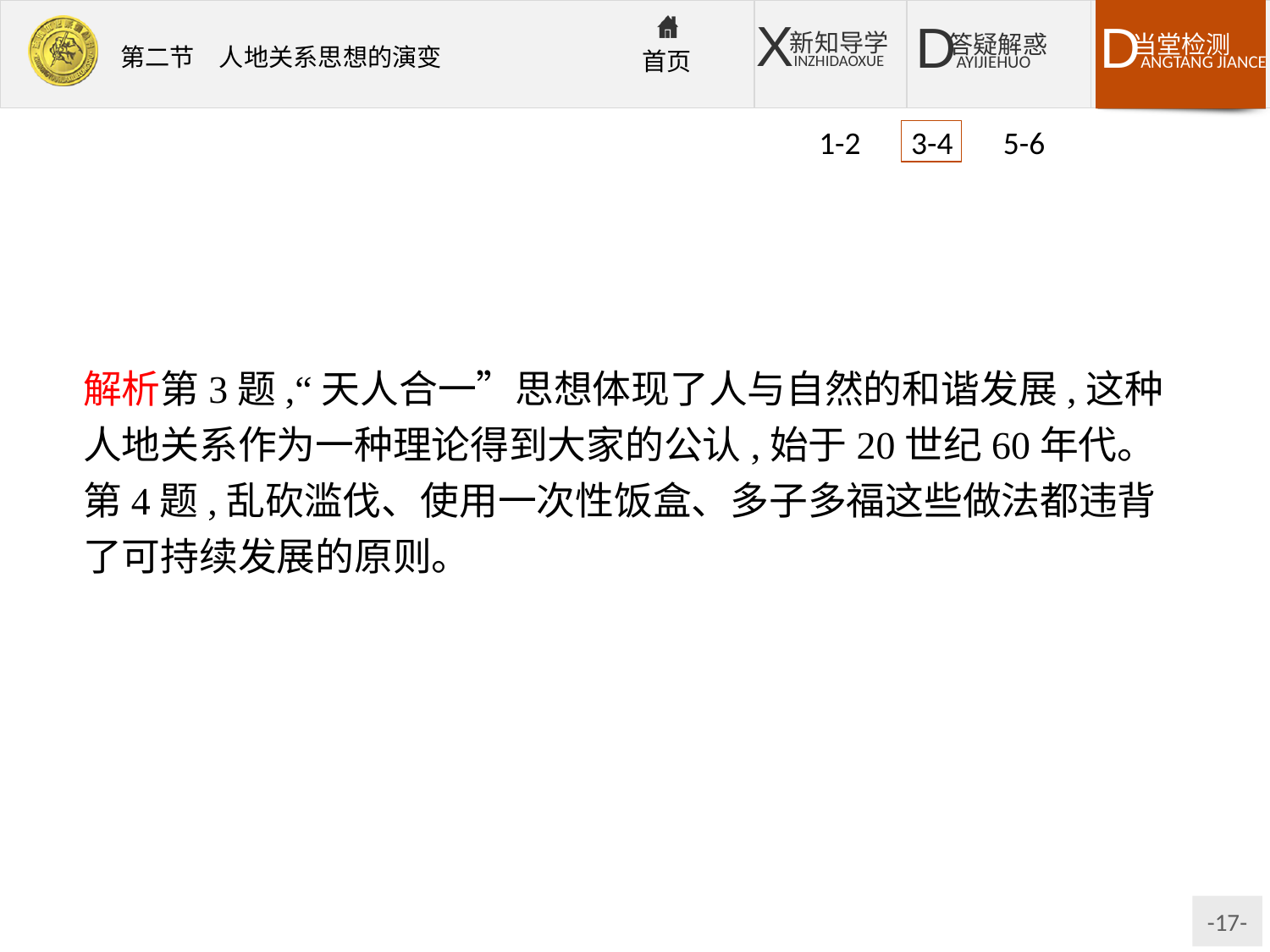

1-2       3-4       5-6

解析第3题,“天人合一”思想体现了人与自然的和谐发展,这种人地关系作为一种理论得到大家的公认,始于20世纪60年代。第4题,乱砍滥伐、使用一次性饭盒、多子多福这些做法都违背了可持续发展的原则。
答案3.D　4.D